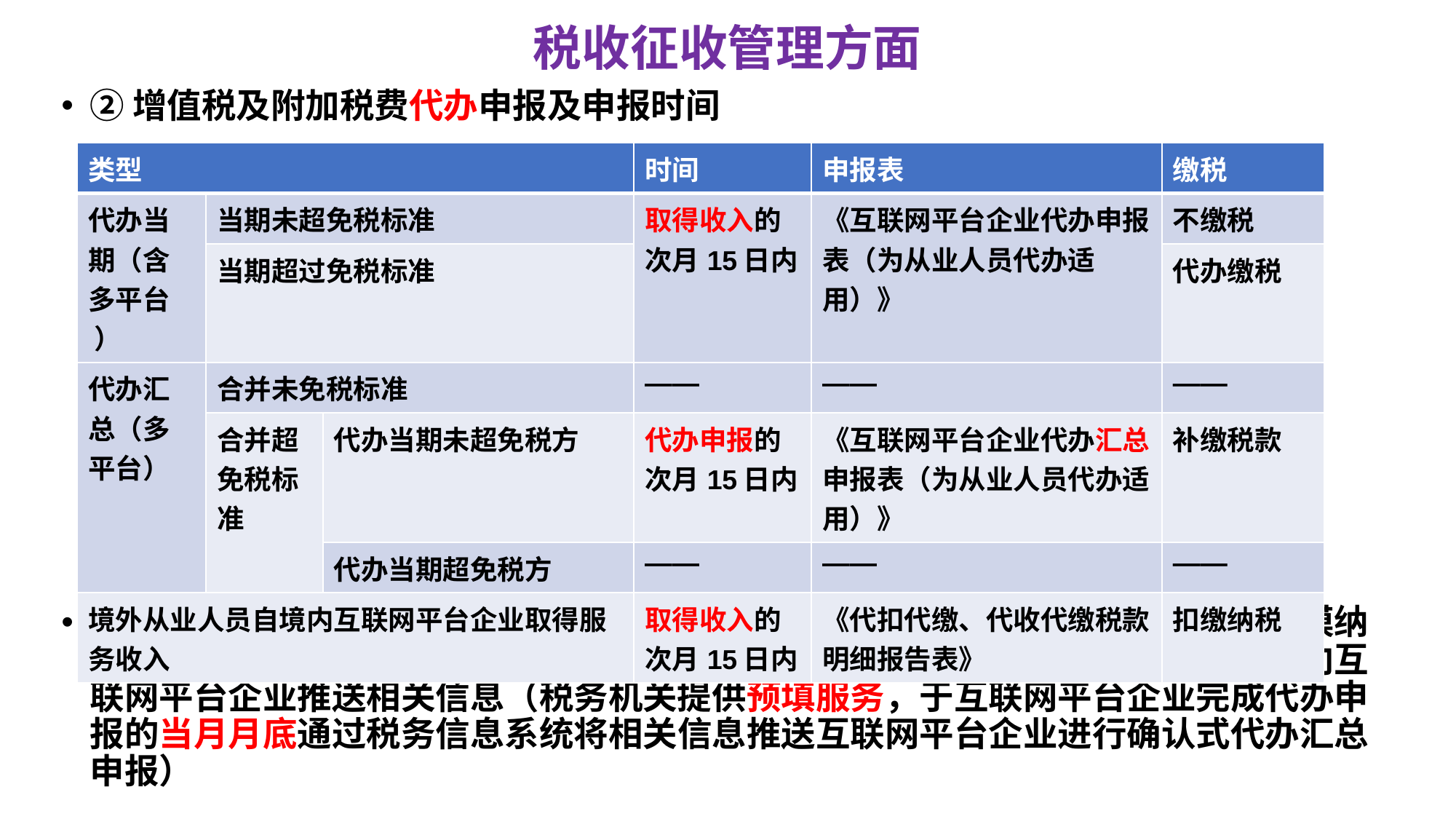

# 税收征收管理方面
②增值税及附加税费代办申报及申报时间

从业人员一个月度内自两个以上互联网平台企业取得服务收入，且合计超过小规模纳税人增值税免税标准需要计算缴纳税费的，税务机关通过电子税务局等信息系统向互联网平台企业推送相关信息（税务机关提供预填服务，于互联网平台企业完成代办申报的当月月底通过税务信息系统将相关信息推送互联网平台企业进行确认式代办汇总申报）
| 类型 |  |  | 时间 | 申报表 | 缴税 |
| --- | --- | --- | --- | --- | --- |
| 代办当期（含多平台 ） | 当期未超免税标准 |  | 取得收入的次月15日内 | 《互联网平台企业代办申报表（为从业人员代办适用）》 | 不缴税 |
|  | 当期超过免税标准 |  |  |  | 代办缴税 |
| 代办汇总（多平台） | 合并未免税标准 |  | —— | —— | —— |
|  | 合并超免税标准 | 代办当期未超免税方 | 代办申报的次月15日内 | 《互联网平台企业代办汇总申报表（为从业人员代办适用）》 | 补缴税款 |
|  |  | 代办当期超免税方 | —— | —— | —— |
| 境外从业人员自境内互联网平台企业取得服务收入 |  |  | 取得收入的次月15日内 | 《代扣代缴、代收代缴税款明细报告表》 | 扣缴纳税 |